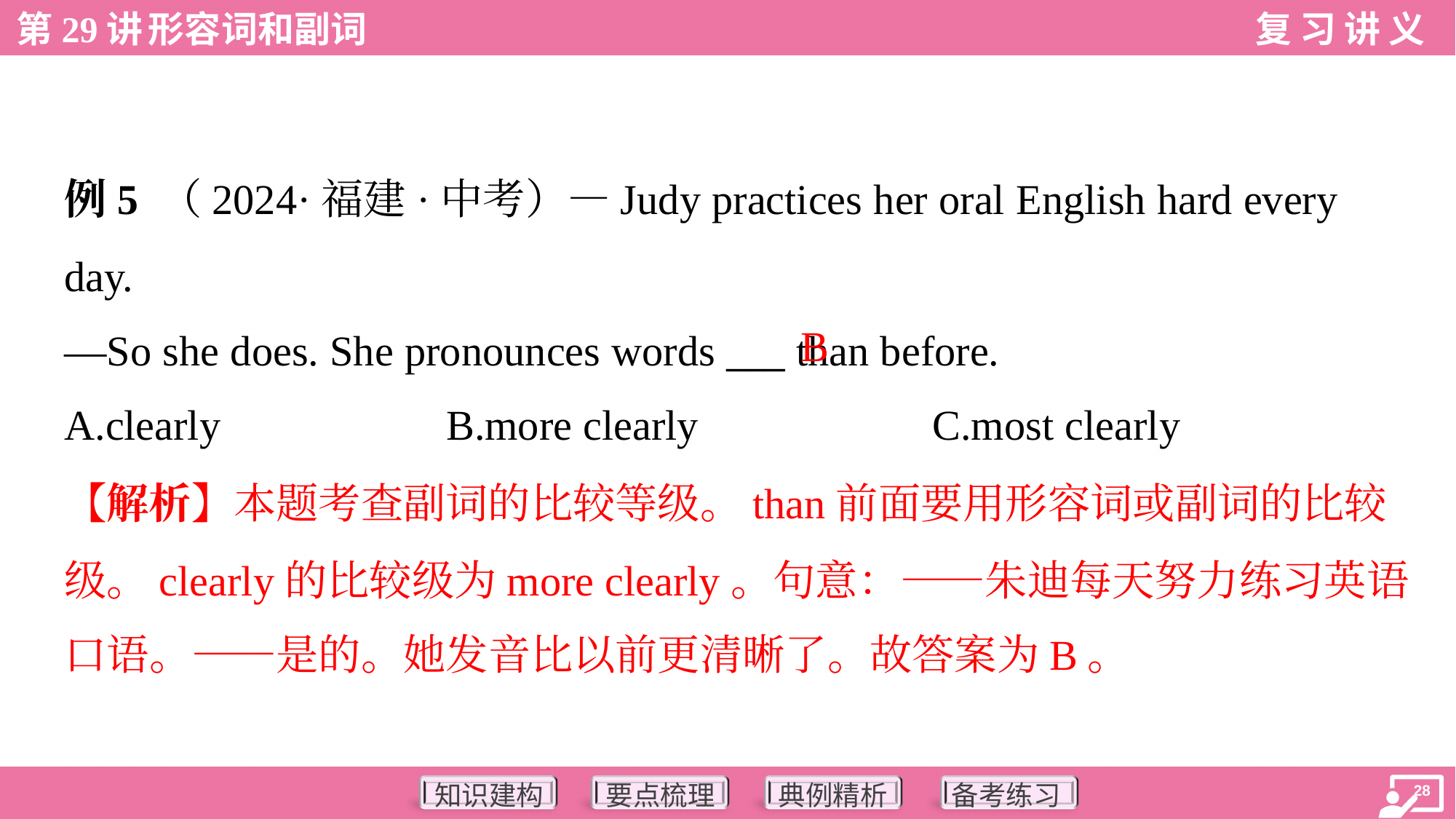

例5 （2024·福建·中考）—Judy practices her oral English hard every
day.
—So she does. She pronounces words ___ than before.
B
A.clearly	B.more clearly	C.most clearly
【解析】本题考查副词的比较等级。than前面要用形容词或副词的比较
级。clearly的比较级为more clearly。句意：——朱迪每天努力练习英语
口语。——是的。她发音比以前更清晰了。故答案为B。